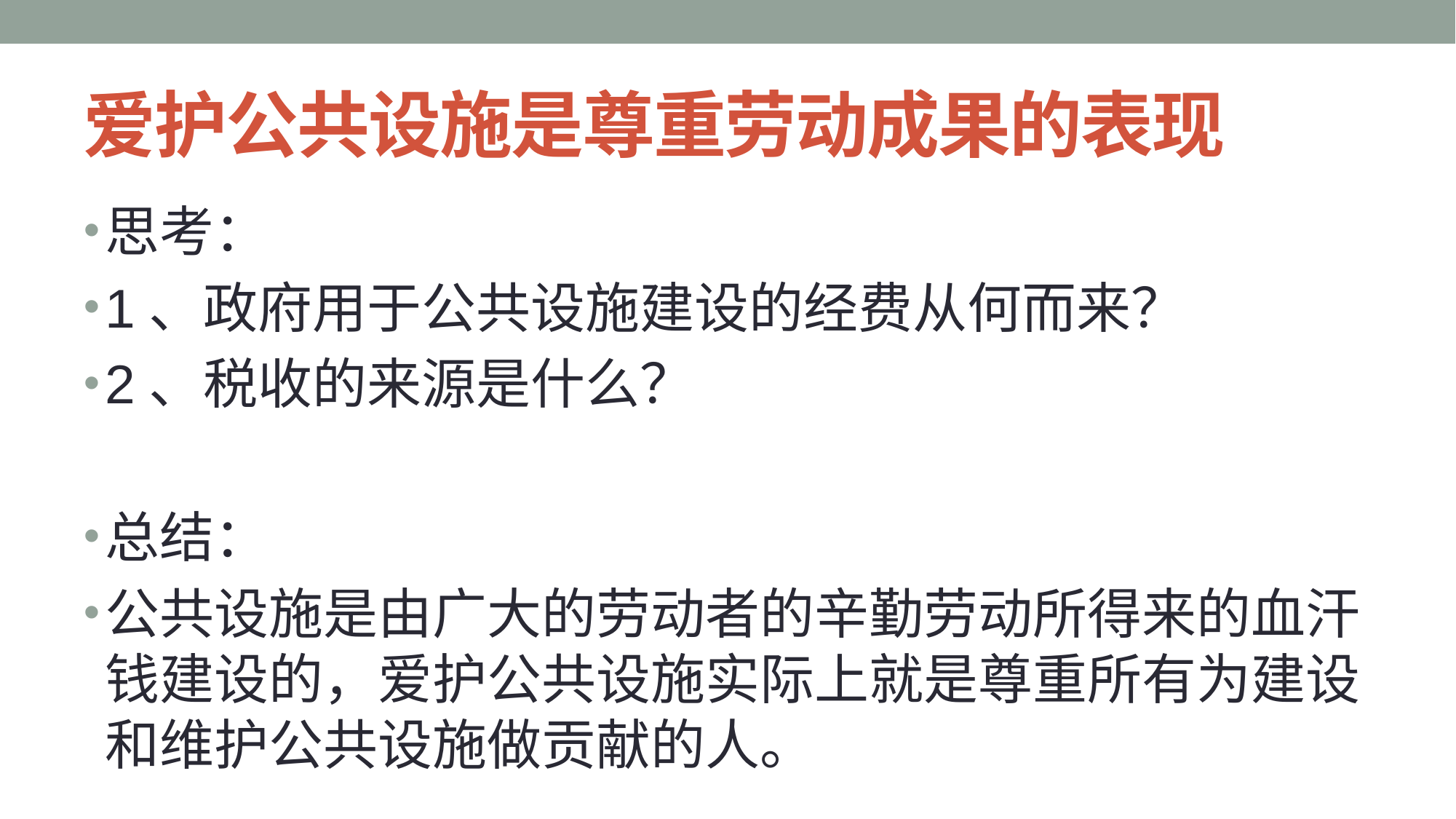

# 爱护公共设施是尊重劳动成果的表现
思考：
1、政府用于公共设施建设的经费从何而来？
2、税收的来源是什么？

总结：
公共设施是由广大的劳动者的辛勤劳动所得来的血汗钱建设的，爱护公共设施实际上就是尊重所有为建设和维护公共设施做贡献的人。